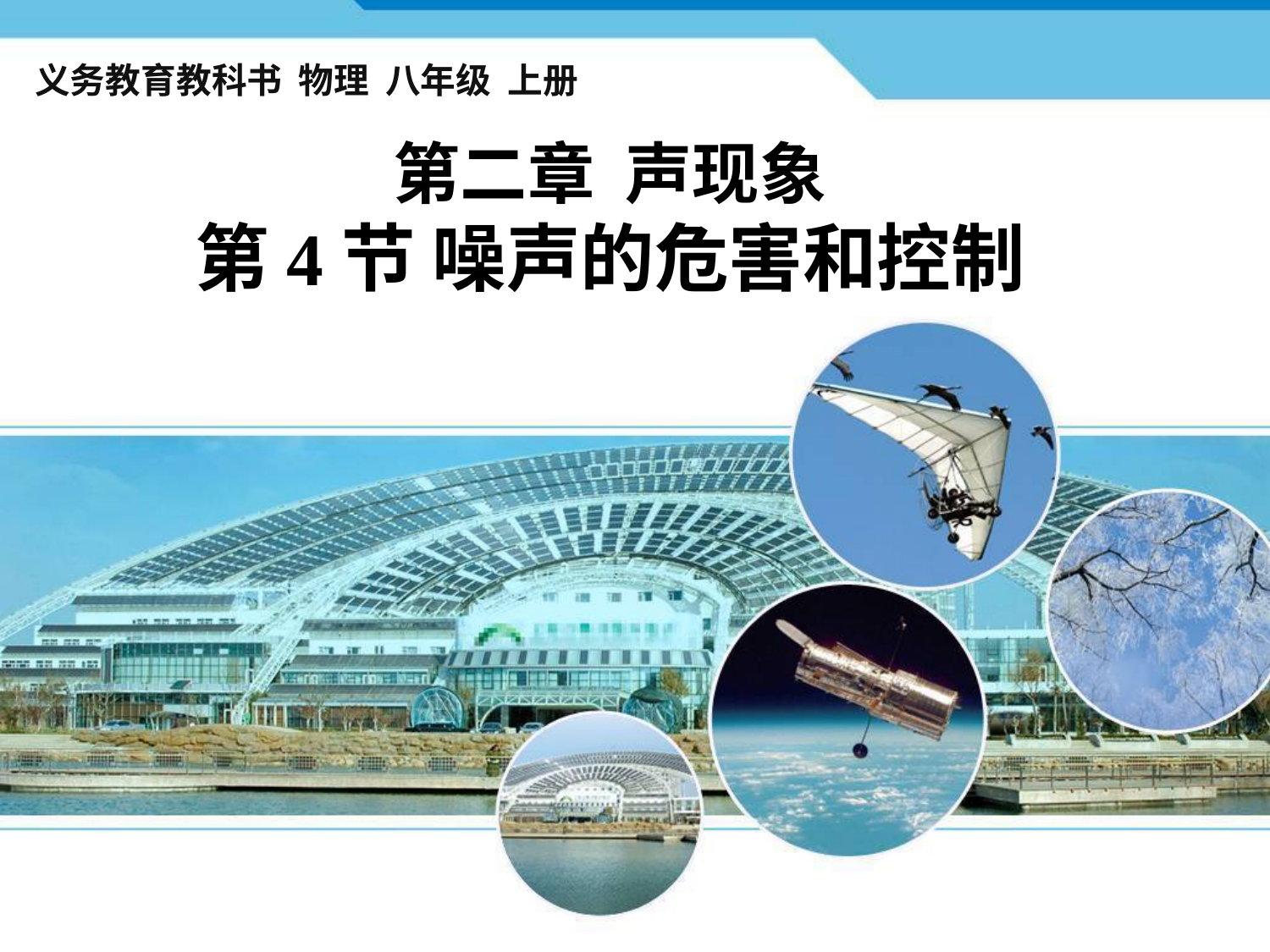

义务教育教科书  物理  八年级  上册
# 第二章  声现象 第4节 噪声的危害和控制